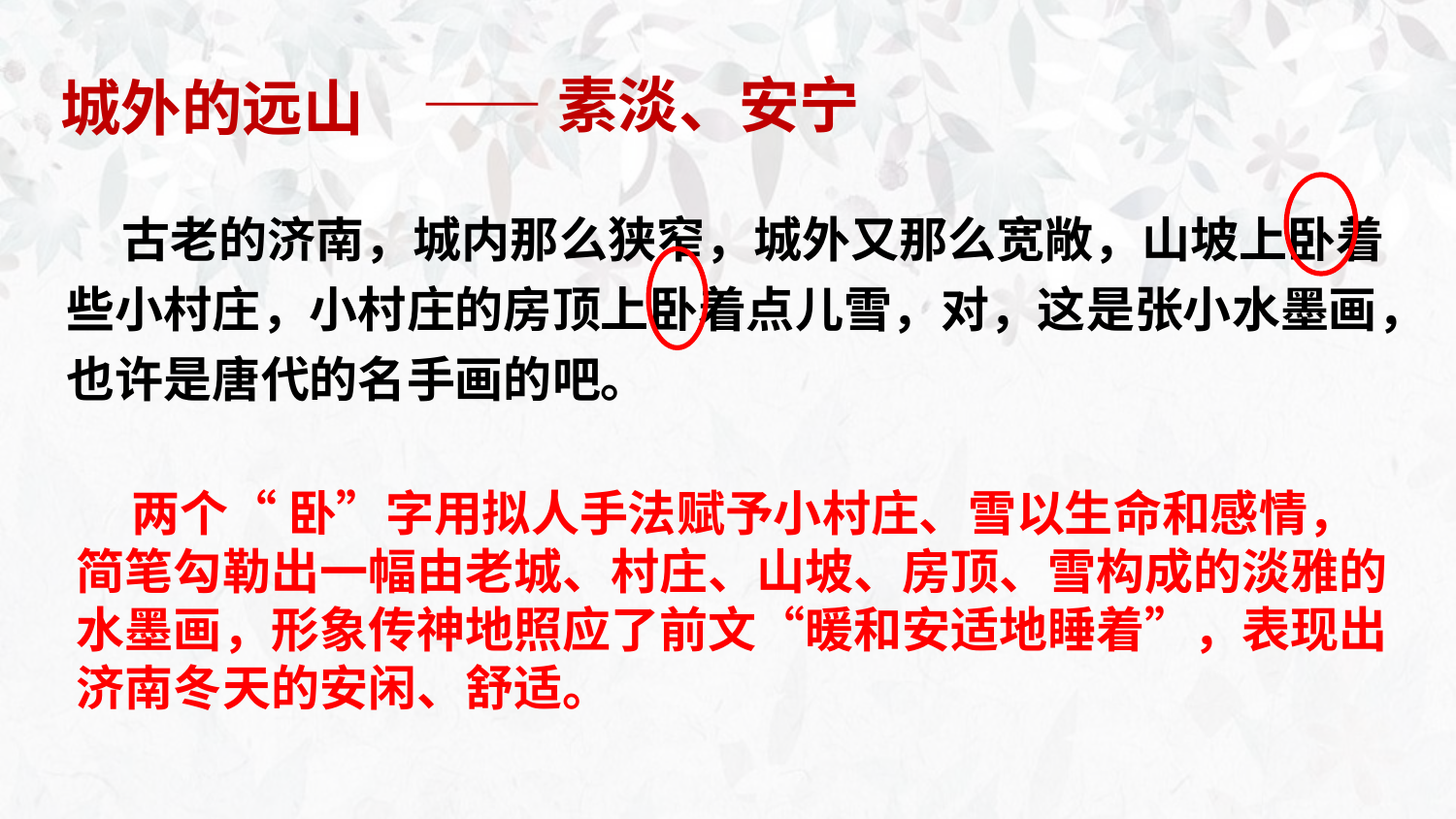

——素淡、安宁
城外的远山

    古老的济南，城内那么狭窄，城外又那么宽敞，山坡上卧着些小村庄，小村庄的房顶上卧着点儿雪，对，这是张小水墨画，也许是唐代的名手画的吧。

    两个“ 卧”字用拟人手法赋予小村庄、雪以生命和感情，简笔勾勒出一幅由老城、村庄、山坡、房顶、雪构成的淡雅的水墨画，形象传神地照应了前文“暖和安适地睡着”，表现出济南冬天的安闲、舒适。